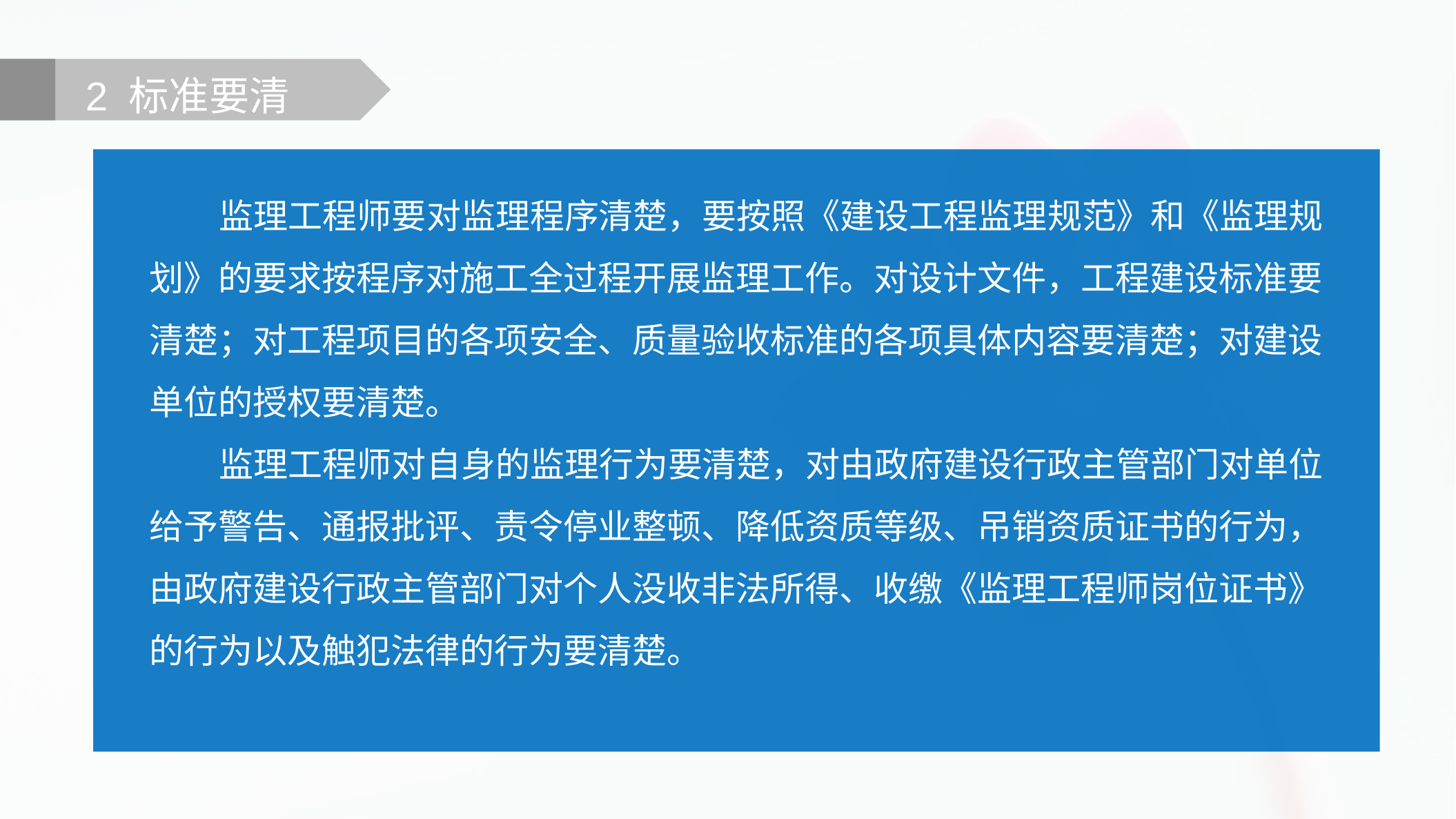

2 标准要清

        监理工程师要对监理程序清楚，要按照《建设工程监理规范》和《监理规划》的要求按程序对施工全过程开展监理工作。对设计文件，工程建设标准要清楚；对工程项目的各项安全、质量验收标准的各项具体内容要清楚；对建设单位的授权要清楚。
        监理工程师对自身的监理行为要清楚，对由政府建设行政主管部门对单位给予警告、通报批评、责令停业整顿、降低资质等级、吊销资质证书的行为，由政府建设行政主管部门对个人没收非法所得、收缴《监理工程师岗位证书》的行为以及触犯法律的行为要清楚。